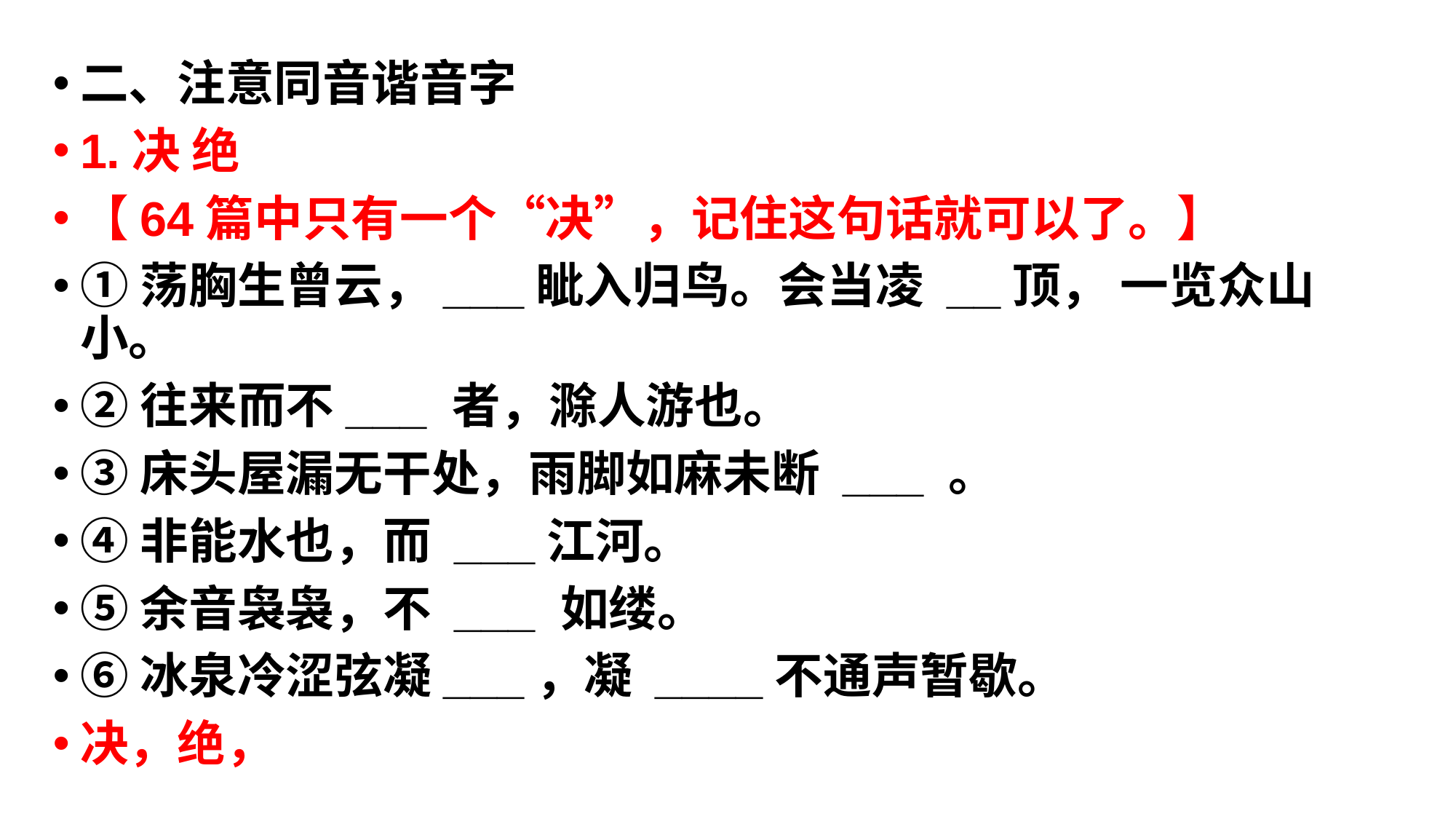

二、注意同音谐音字
1.决 绝
【64篇中只有一个“决”，记住这句话就可以了。】
①荡胸生曾云，___眦入归鸟。会当凌 __顶， 一览众山小。
②往来而不___ 者，滁人游也。
③床头屋漏无干处，雨脚如麻未断 ___ 。
④非能水也，而 ___江河。
⑤余音袅袅，不 ___ 如缕。
⑥冰泉冷涩弦凝___，凝 ____不通声暂歇。
决，绝，